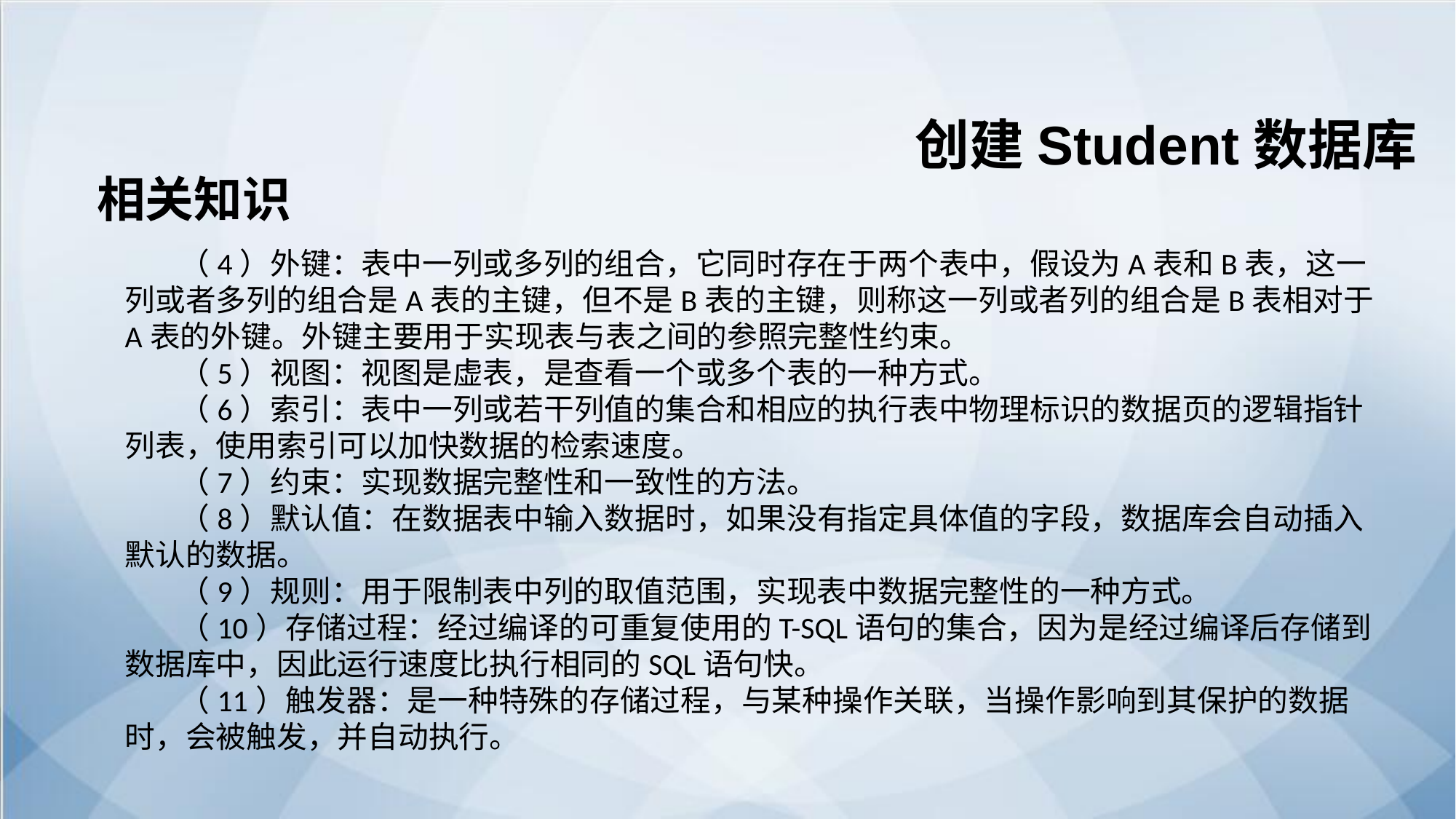

创建Student数据库
相关知识
（4）外键：表中一列或多列的组合，它同时存在于两个表中，假设为A表和B表，这一列或者多列的组合是A表的主键，但不是B表的主键，则称这一列或者列的组合是B表相对于A表的外键。外键主要用于实现表与表之间的参照完整性约束。
（5）视图：视图是虚表，是查看一个或多个表的一种方式。
（6）索引：表中一列或若干列值的集合和相应的执行表中物理标识的数据页的逻辑指针列表，使用索引可以加快数据的检索速度。
（7）约束：实现数据完整性和一致性的方法。
（8）默认值：在数据表中输入数据时，如果没有指定具体值的字段，数据库会自动插入默认的数据。
（9）规则：用于限制表中列的取值范围，实现表中数据完整性的一种方式。
（10）存储过程：经过编译的可重复使用的T-SQL语句的集合，因为是经过编译后存储到数据库中，因此运行速度比执行相同的SQL语句快。
（11）触发器：是一种特殊的存储过程，与某种操作关联，当操作影响到其保护的数据时，会被触发，并自动执行。